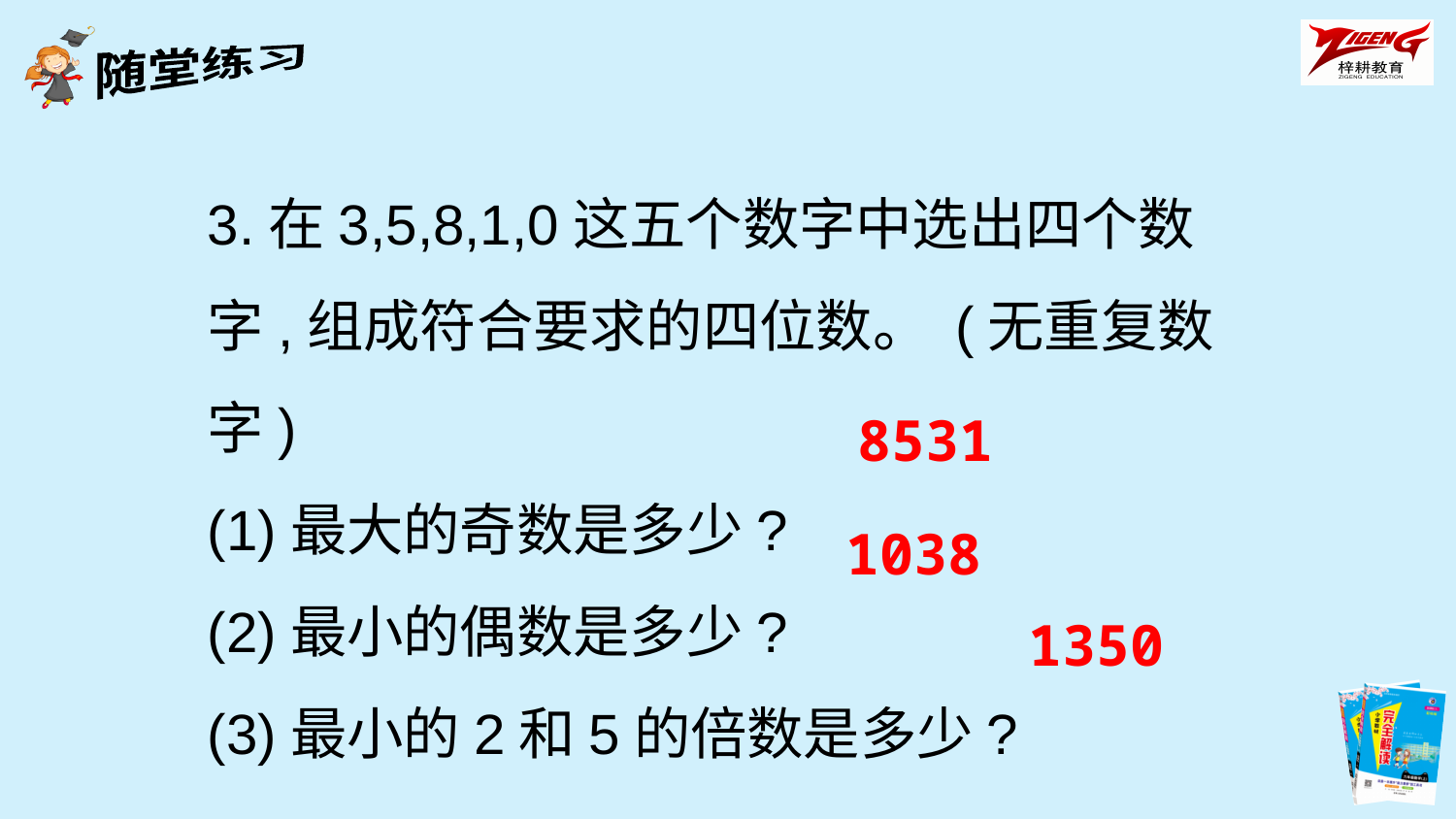

3.在3,5,8,1,0这五个数字中选出四个数字,组成符合要求的四位数。 (无重复数字)
(1)最大的奇数是多少?
(2)最小的偶数是多少?
(3)最小的2和5的倍数是多少?
8531
1038
1350